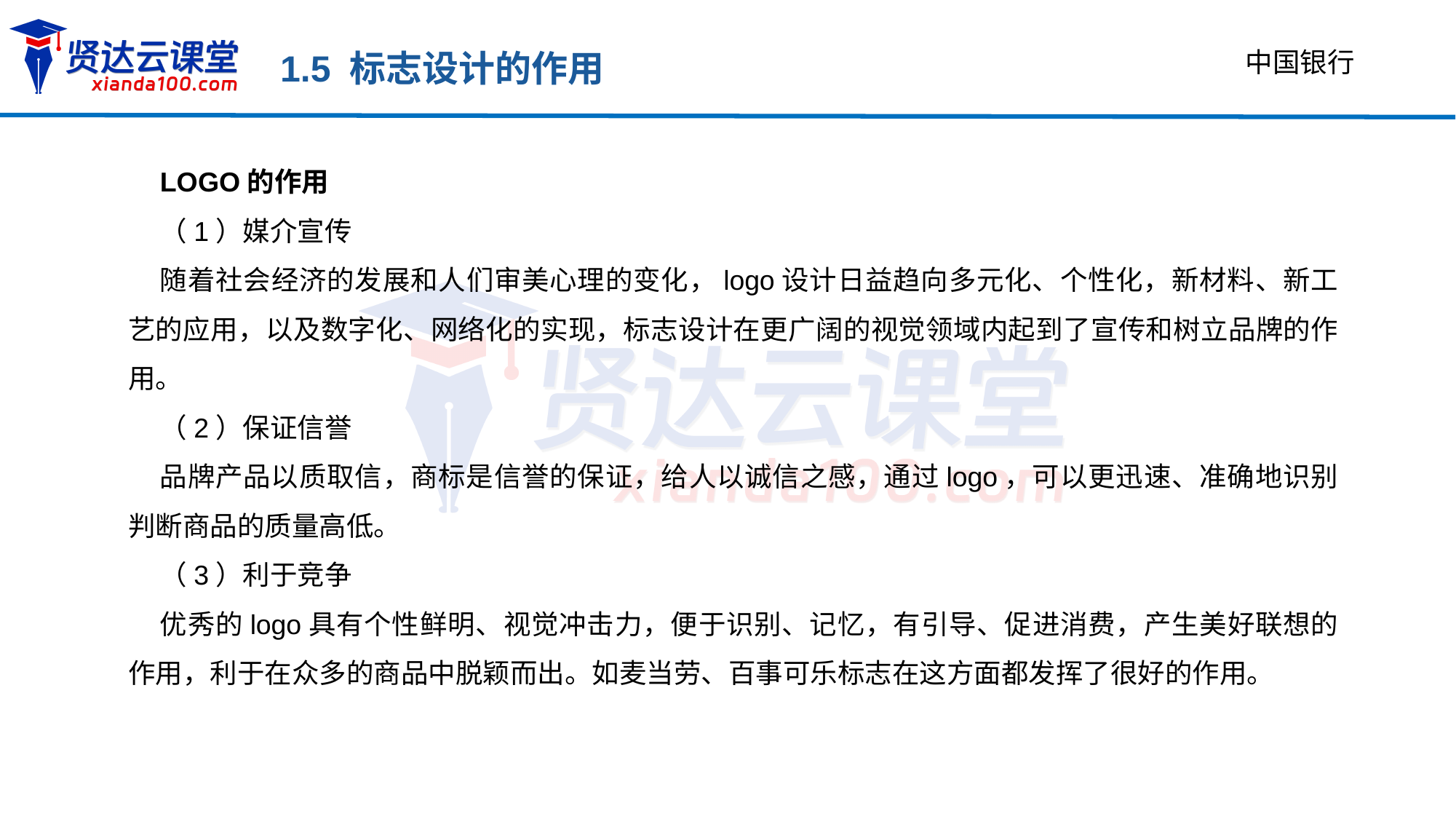

1.5 标志设计的作用
中国银行
LOGO的作用
（1）媒介宣传
随着社会经济的发展和人们审美心理的变化，logo设计日益趋向多元化、个性化，新材料、新工艺的应用，以及数字化、网络化的实现，标志设计在更广阔的视觉领域内起到了宣传和树立品牌的作用。
（2）保证信誉
品牌产品以质取信，商标是信誉的保证，给人以诚信之感，通过logo，可以更迅速、准确地识别判断商品的质量高低。
（3）利于竞争
优秀的logo具有个性鲜明、视觉冲击力，便于识别、记忆，有引导、促进消费，产生美好联想的作用，利于在众多的商品中脱颖而出。如麦当劳、百事可乐标志在这方面都发挥了很好的作用。